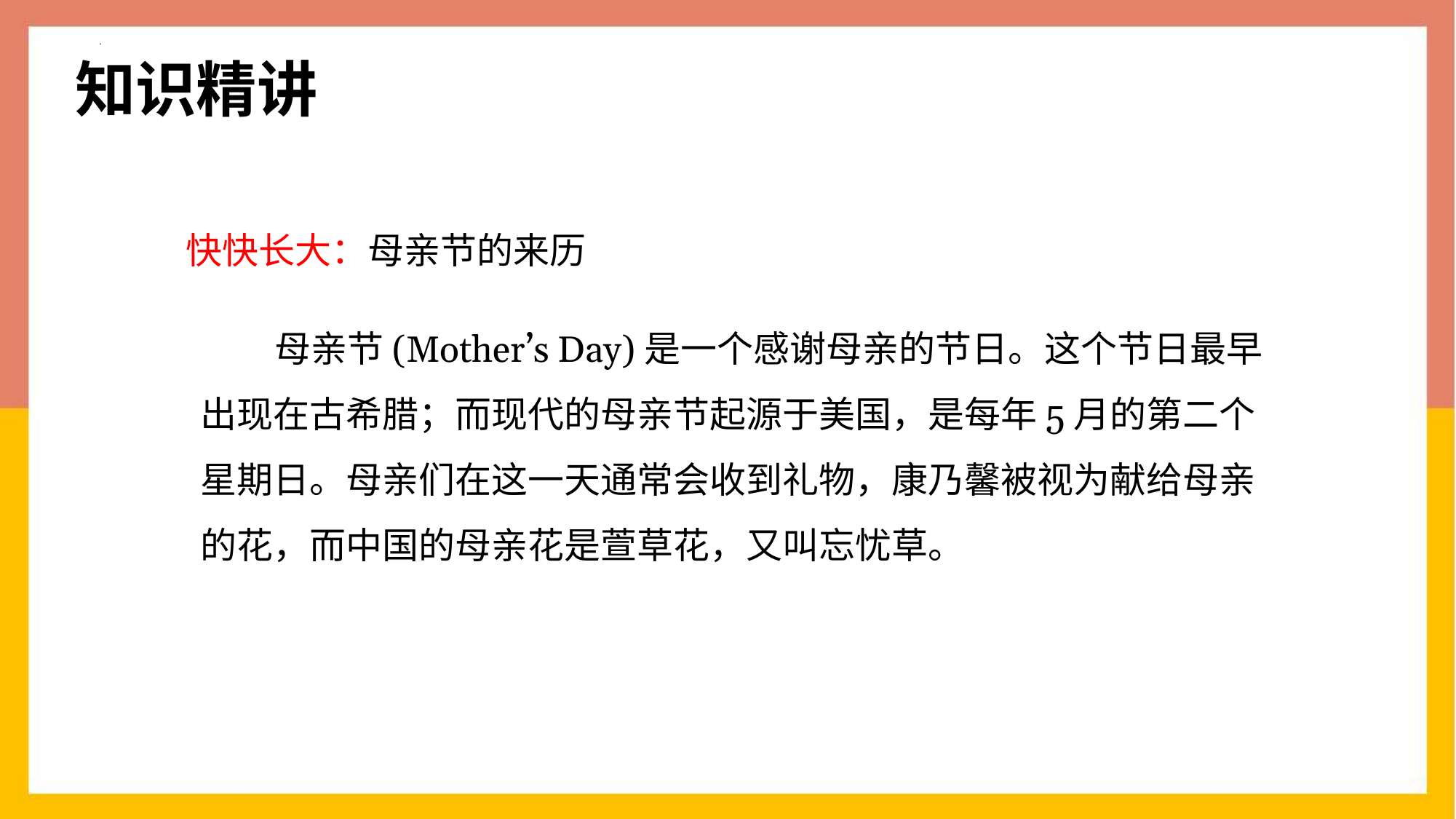

知识精讲
快快长大：母亲节的来历
        母亲节(Mother’s Day)是一个感谢母亲的节日。这个节日最早出现在古希腊；而现代的母亲节起源于美国，是每年5月的第二个星期日。母亲们在这一天通常会收到礼物，康乃馨被视为献给母亲的花，而中国的母亲花是萱草花，又叫忘忧草。